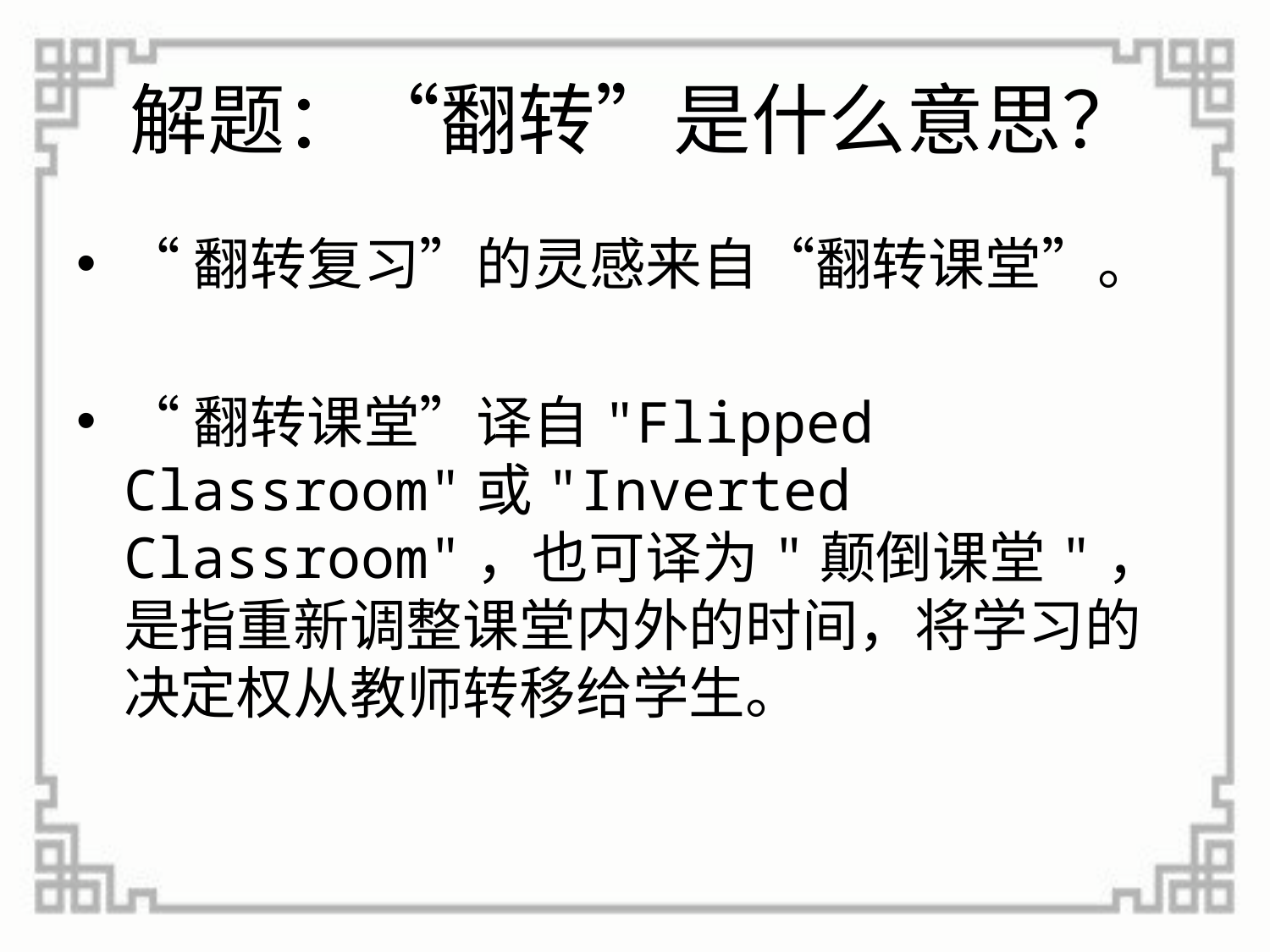

# 解题：“翻转”是什么意思？
“翻转复习”的灵感来自“翻转课堂”。

“翻转课堂”译自"Flipped Classroom"或"Inverted Classroom"，也可译为"颠倒课堂"，是指重新调整课堂内外的时间，将学习的决定权从教师转移给学生。